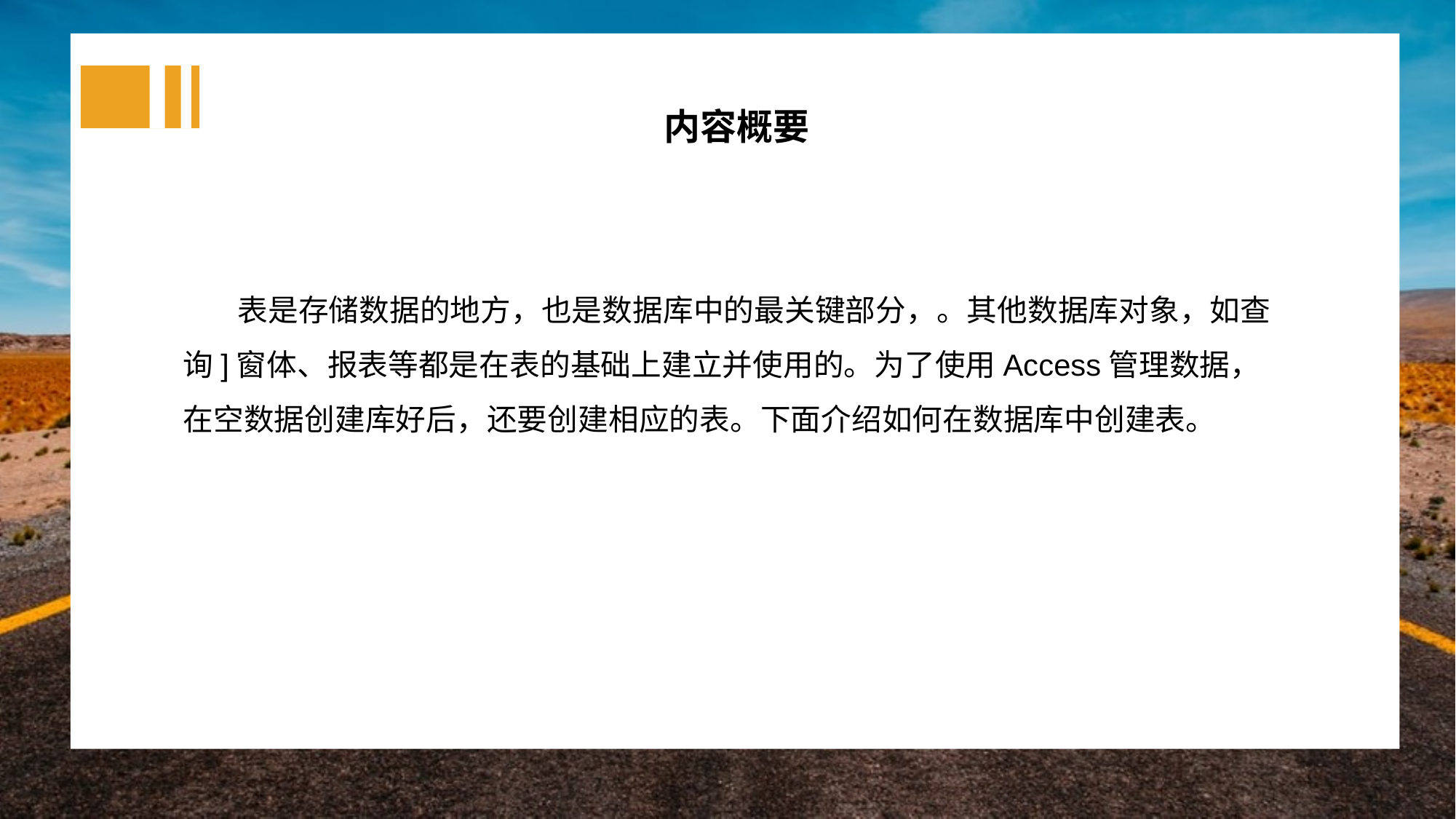

内容概要
表是存储数据的地方，也是数据库中的最关键部分，。其他数据库对象，如查询]窗体、报表等都是在表的基础上建立并使用的。为了使用Access管理数据，在空数据创建库好后，还要创建相应的表。下面介绍如何在数据库中创建表。